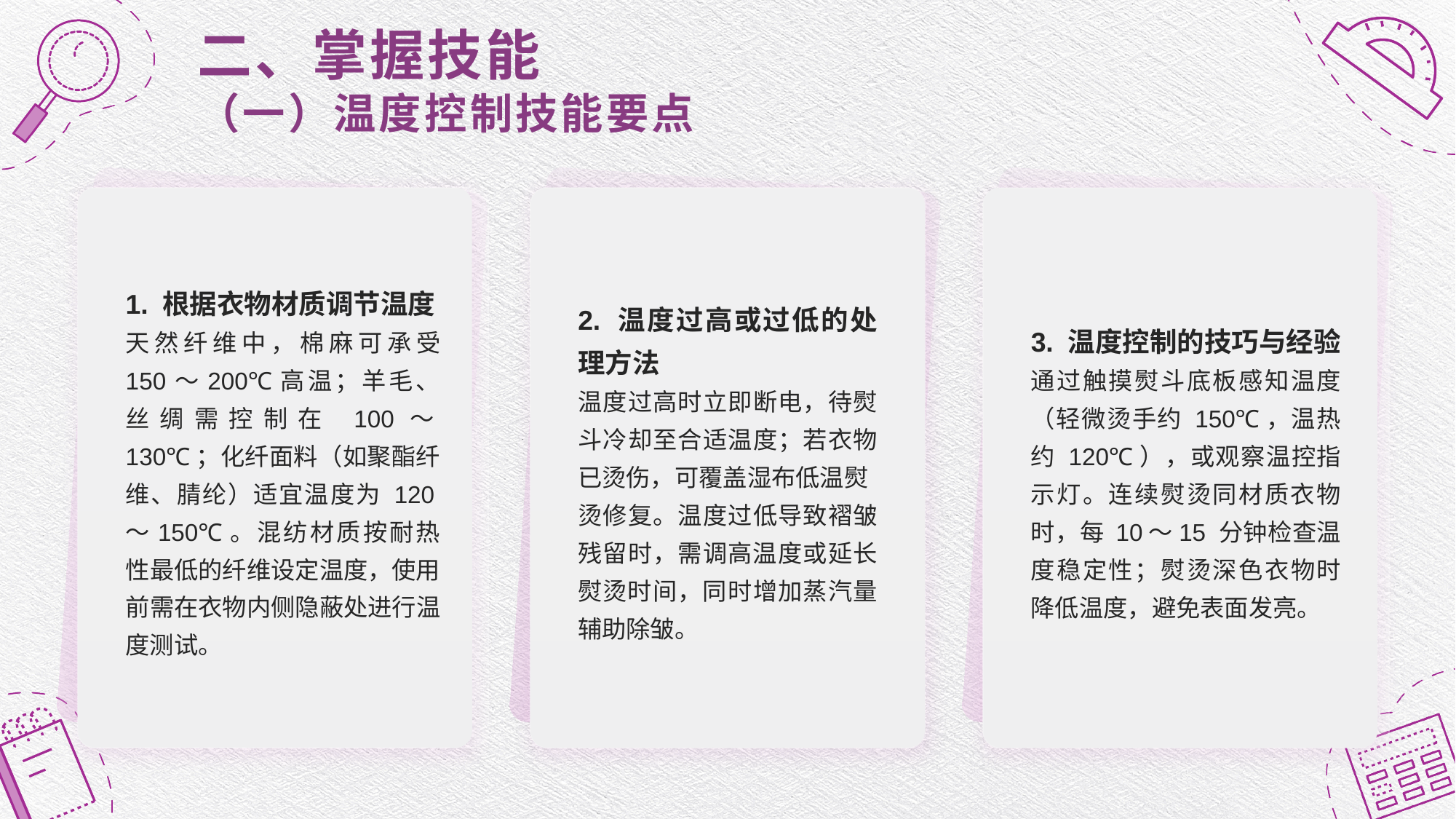

# 二、掌握技能 （一）温度控制技能要点

1. 根据衣物材质调节温度
天然纤维中，棉麻可承受 150～200℃高温；羊毛、丝绸需控制在 100～130℃；化纤面料（如聚酯纤维、腈纶）适宜温度为 120～150℃。混纺材质按耐热性最低的纤维设定温度，使用前需在衣物内侧隐蔽处进行温度测试。

2. 温度过高或过低的处理方法
温度过高时立即断电，待熨斗冷却至合适温度；若衣物已烫伤，可覆盖湿布低温熨
烫修复。温度过低导致褶皱残留时，需调高温度或延长熨烫时间，同时增加蒸汽量辅助除皱。

3. 温度控制的技巧与经验
通过触摸熨斗底板感知温度（轻微烫手约 150℃，温热约 120℃），或观察温控指示灯。连续熨烫同材质衣物时，每 10～15 分钟检查温度稳定性；熨烫深色衣物时降低温度，避免表面发亮。